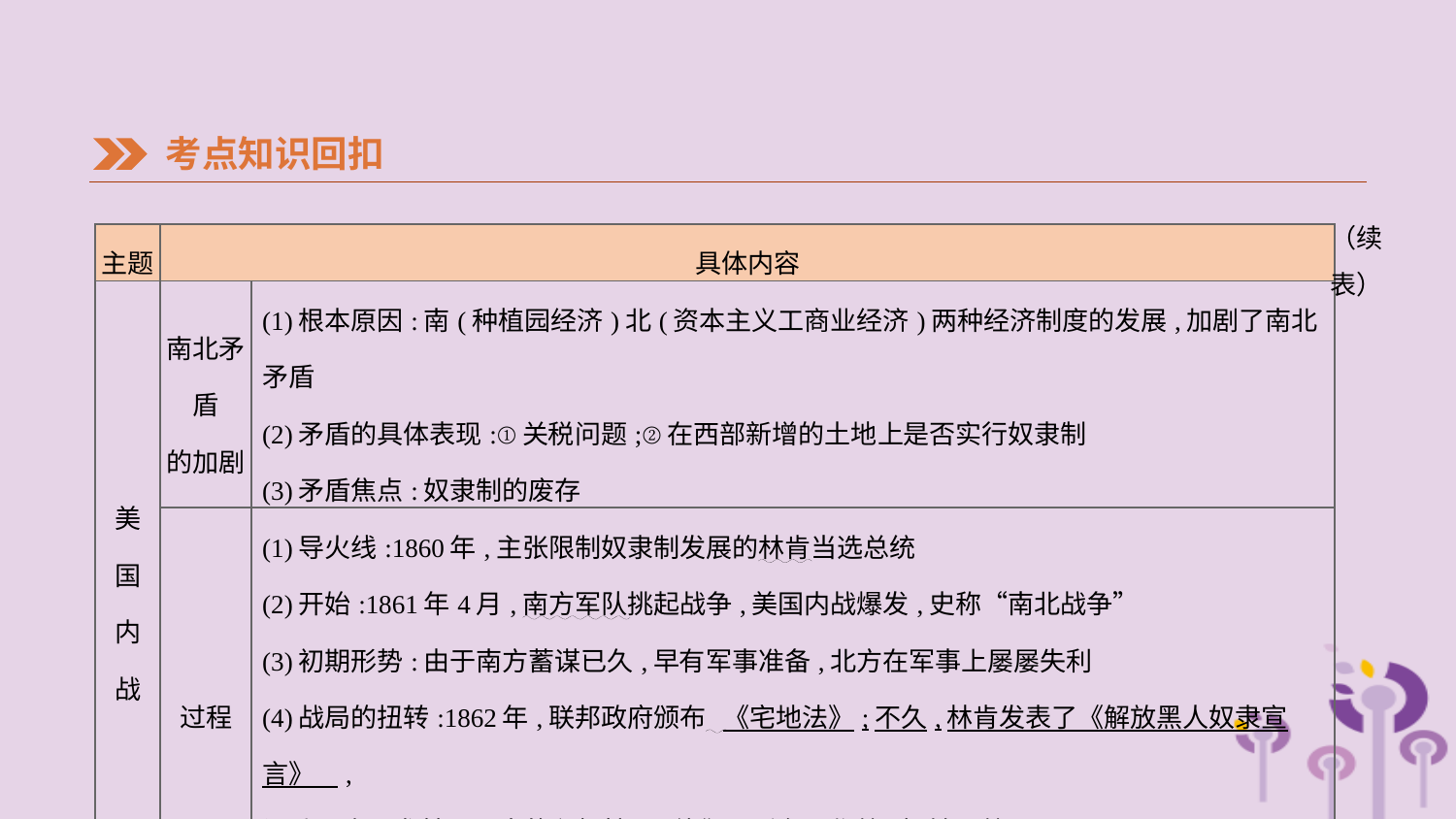

考点知识回扣

（续表）
| 主题 | 具体内容 |  |
| --- | --- | --- |
| 美 国 内 战 | 南北矛盾 的加剧 | (1)根本原因:南(种植园经济)北(资本主义工商业经济)两种经济制度的发展,加剧了南北矛盾 (2)矛盾的具体表现:①关税问题;②在西部新增的土地上是否实行奴隶制 (3)矛盾焦点:奴隶制的废存 |
|  | 过程 | (1)导火线:1860年,主张限制奴隶制发展的林肯当选总统 (2)开始:1861年4月,南方军队挑起战争,美国内战爆发,史称“南北战争” (3)初期形势:由于南方蓄谋已久,早有军事准备,北方在军事上屡屡失利 (4)战局的扭转:1862年,联邦政府颁布 《宅地法》;不久,林肯发表了《解放黑人奴隶宣言》 , 调动了农民尤其是黑人的积极性 ,他们踊跃参军作战,扭转了战局 (5)结束:1865年,南方军队投降,美国内战以 北方胜利 告终,避免了美国分裂 |